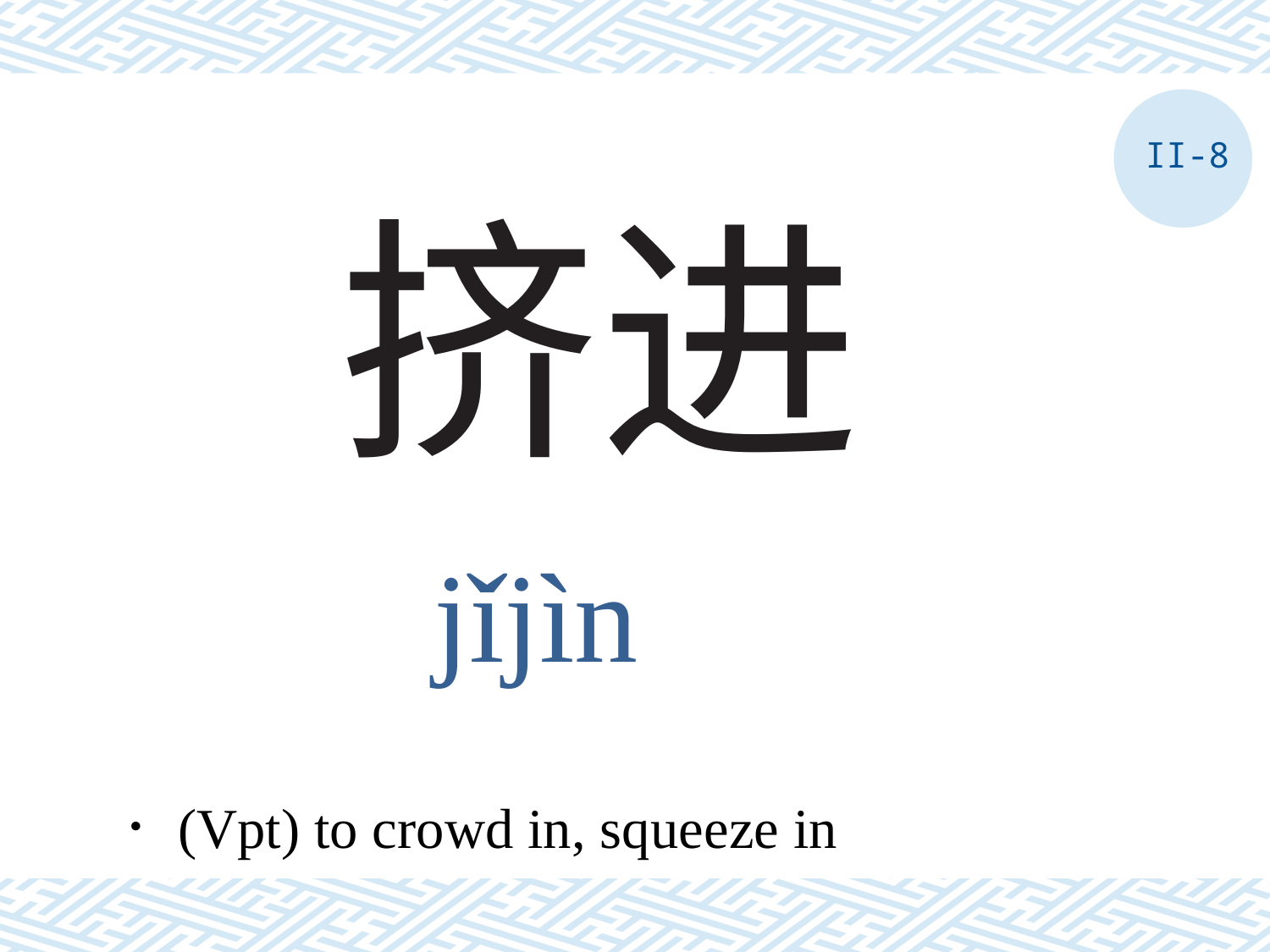

II-8

# 挤进
jǐjìn
．(Vpt) to crowd in, squeeze in